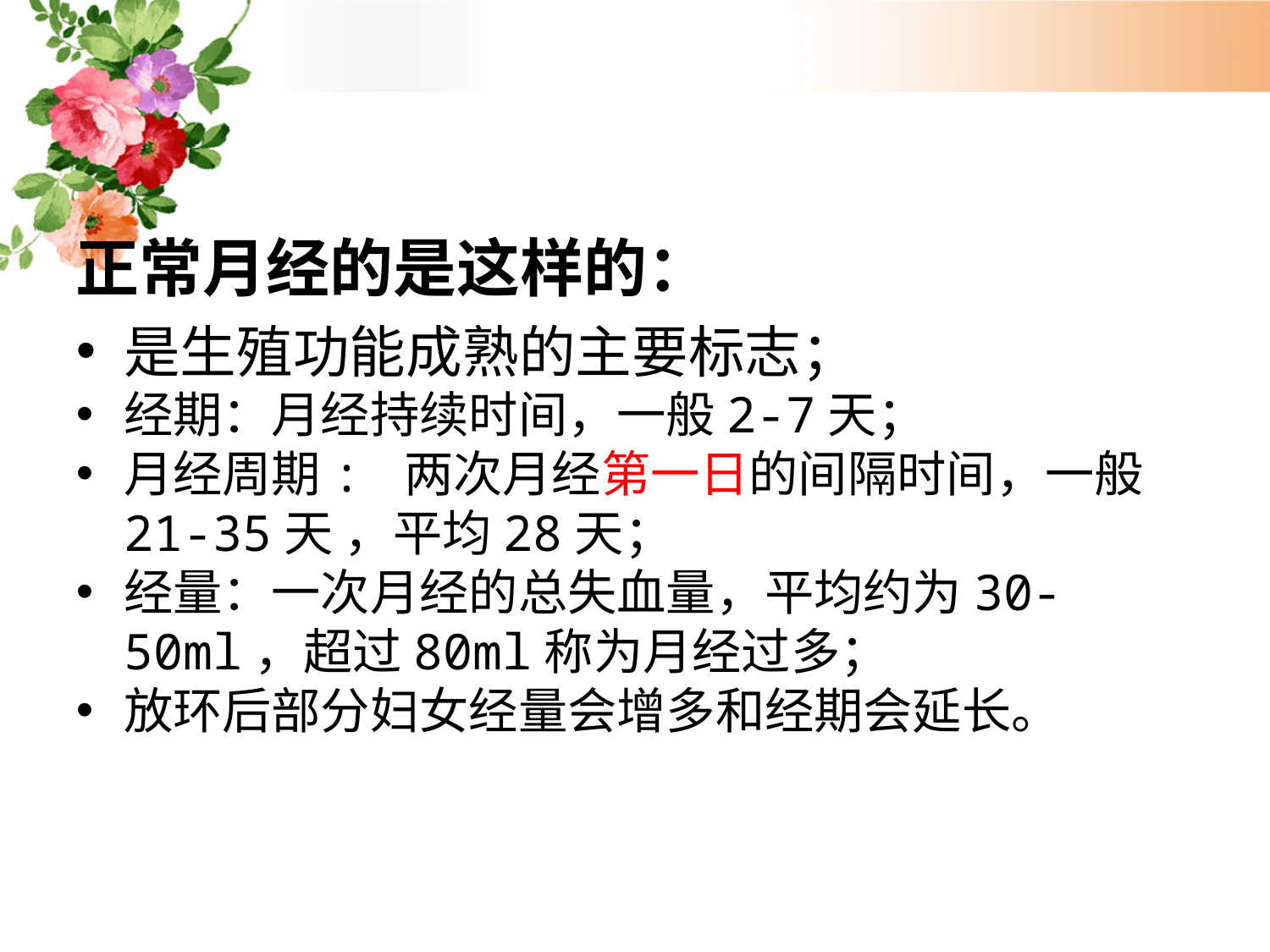

#
正常月经的是这样的：
是生殖功能成熟的主要标志；
经期：月经持续时间，一般2-7天；
月经周期: 两次月经第一日的间隔时间，一般21-35天 ，平均28天；
经量：一次月经的总失血量，平均约为30-50ml，超过80ml称为月经过多；
放环后部分妇女经量会增多和经期会延长。